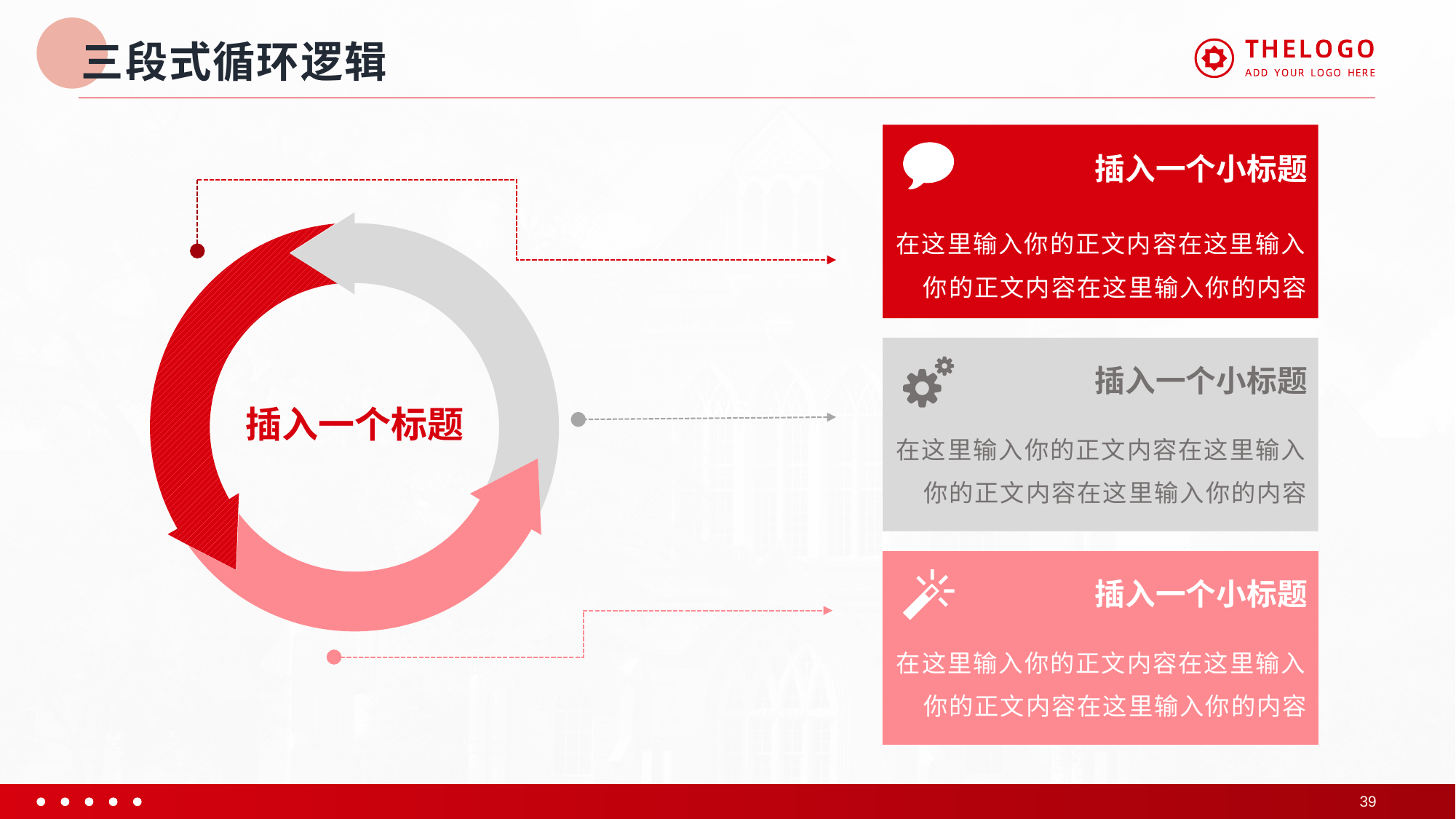

# 三段式循环逻辑

在这里输入你的正文内容在这里输入你的正文内容在这里输入你的内容
插入一个小标题

插入一个标题
插入一个小标题

在这里输入你的正文内容在这里输入你的正文内容在这里输入你的内容

插入一个小标题

在这里输入你的正文内容在这里输入你的正文内容在这里输入你的内容

39